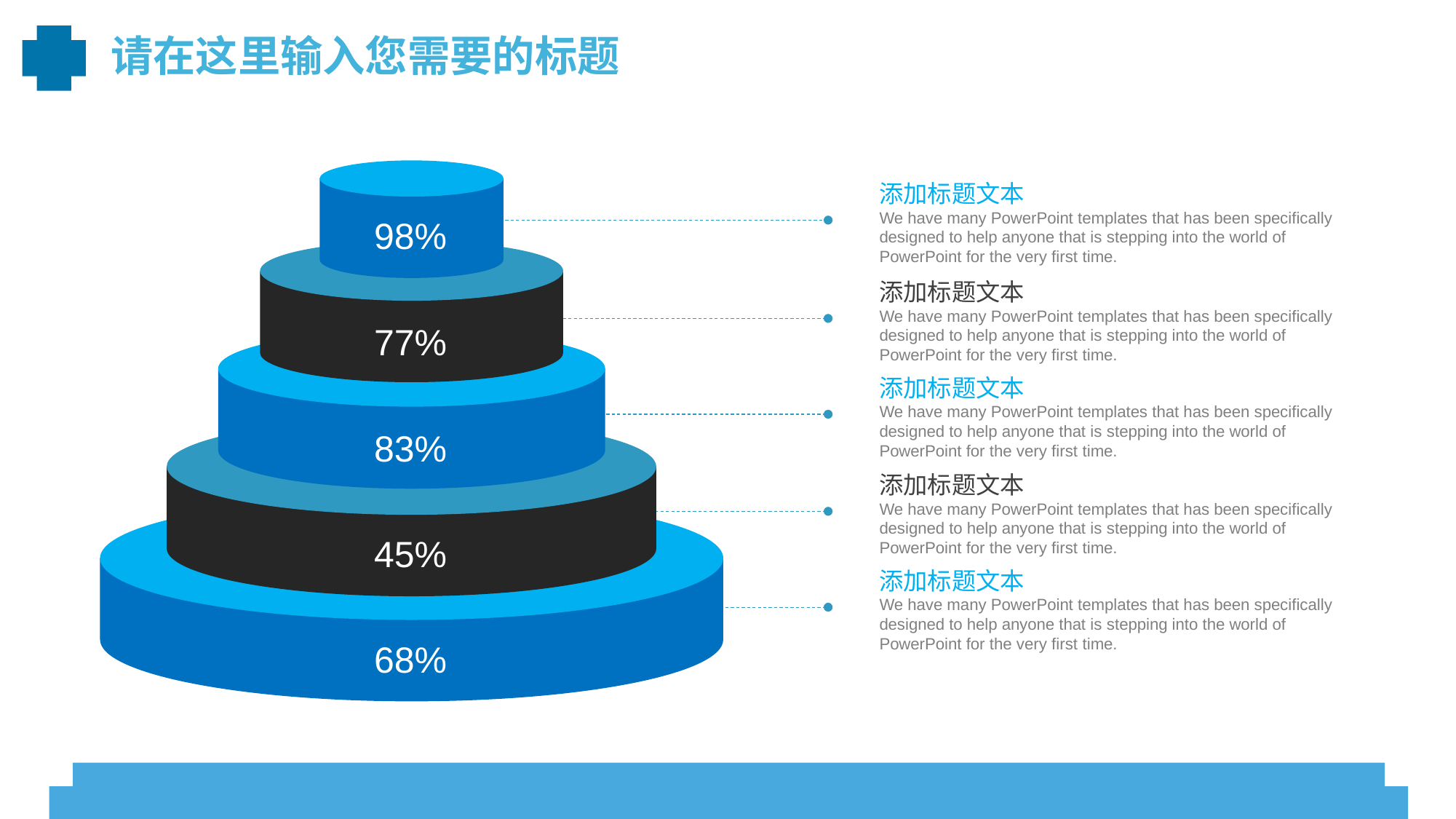

# 请在这里输入您需要的标题

添加标题文本
We have many PowerPoint templates that has been specifically designed to help anyone that is stepping into the world of PowerPoint for the very first time.
98%

添加标题文本
We have many PowerPoint templates that has been specifically designed to help anyone that is stepping into the world of PowerPoint for the very first time.
77%

添加标题文本
We have many PowerPoint templates that has been specifically designed to help anyone that is stepping into the world of PowerPoint for the very first time.

83%
添加标题文本
We have many PowerPoint templates that has been specifically designed to help anyone that is stepping into the world of PowerPoint for the very first time.

45%
添加标题文本
We have many PowerPoint templates that has been specifically designed to help anyone that is stepping into the world of PowerPoint for the very first time.
68%